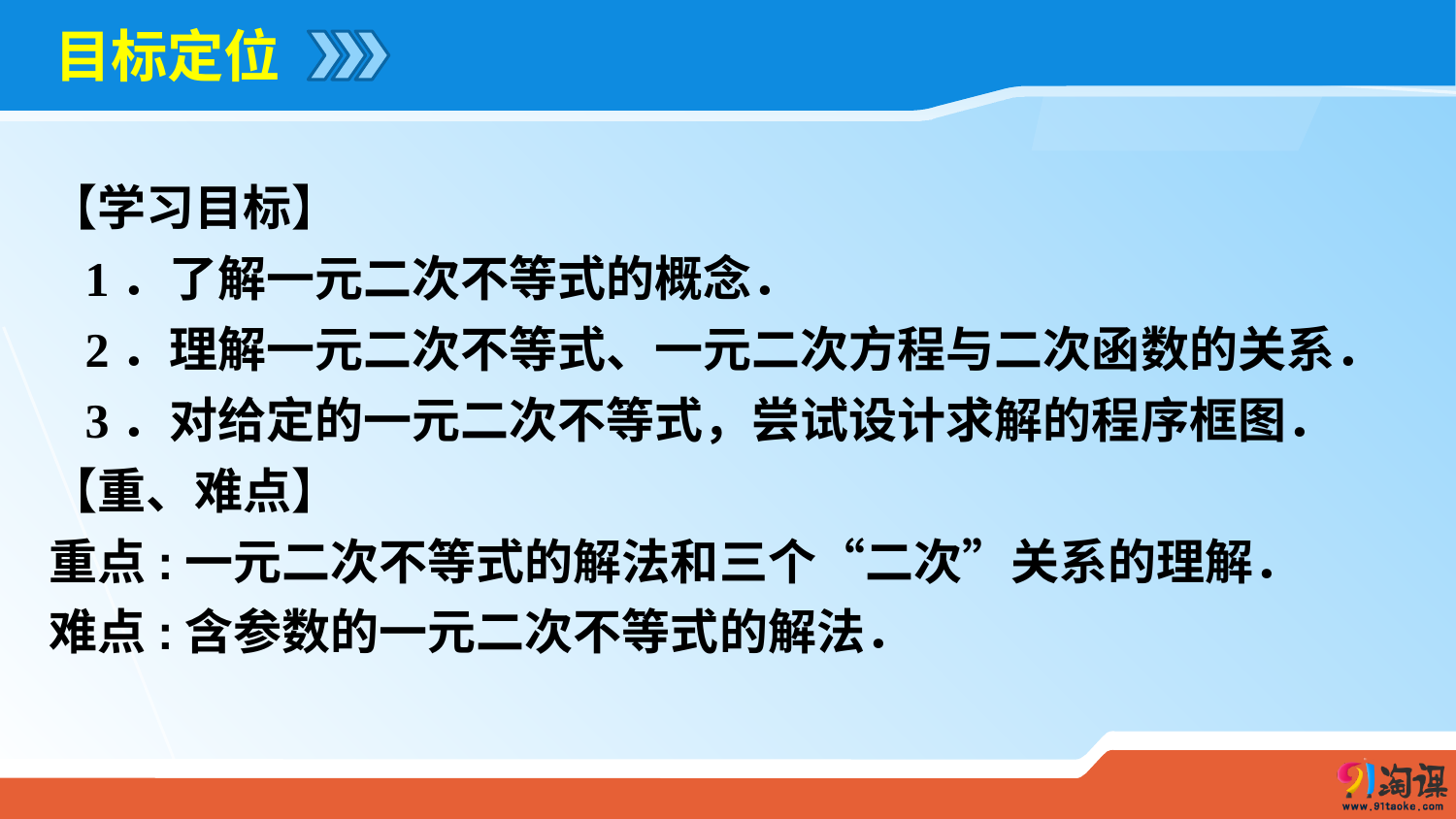

目标定位
【学习目标】
   1．了解一元二次不等式的概念．
   2．理解一元二次不等式、一元二次方程与二次函数的关系．
   3．对给定的一元二次不等式，尝试设计求解的程序框图．
【重、难点】
重点:一元二次不等式的解法和三个“二次”关系的理解．
难点:含参数的一元二次不等式的解法．